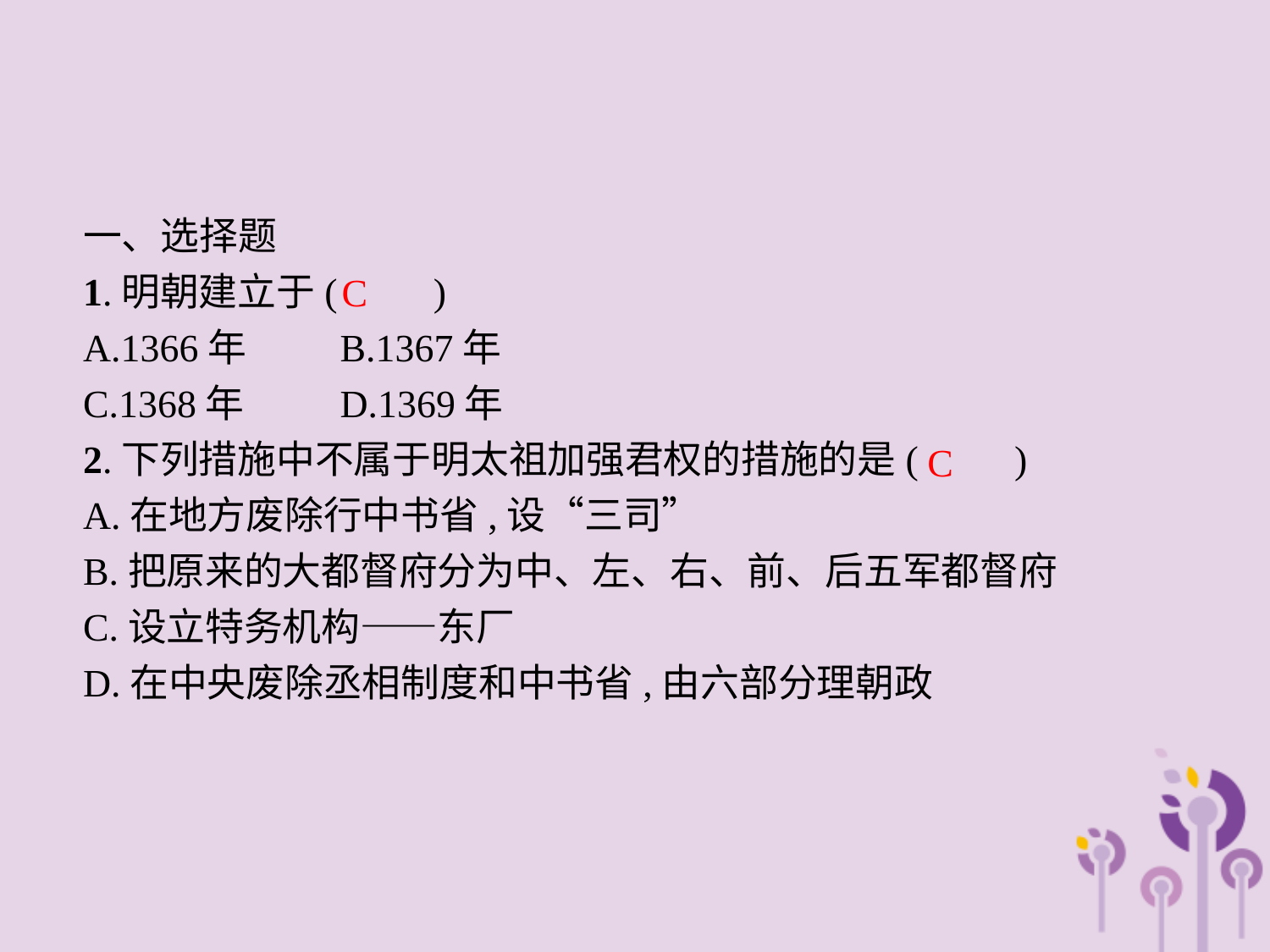

一、选择题
1.明朝建立于(　　)
A.1366年	B.1367年
C.1368年	D.1369年
2.下列措施中不属于明太祖加强君权的措施的是(　　)
A.在地方废除行中书省,设“三司”
B.把原来的大都督府分为中、左、右、前、后五军都督府
C.设立特务机构——东厂
D.在中央废除丞相制度和中书省,由六部分理朝政
C
C